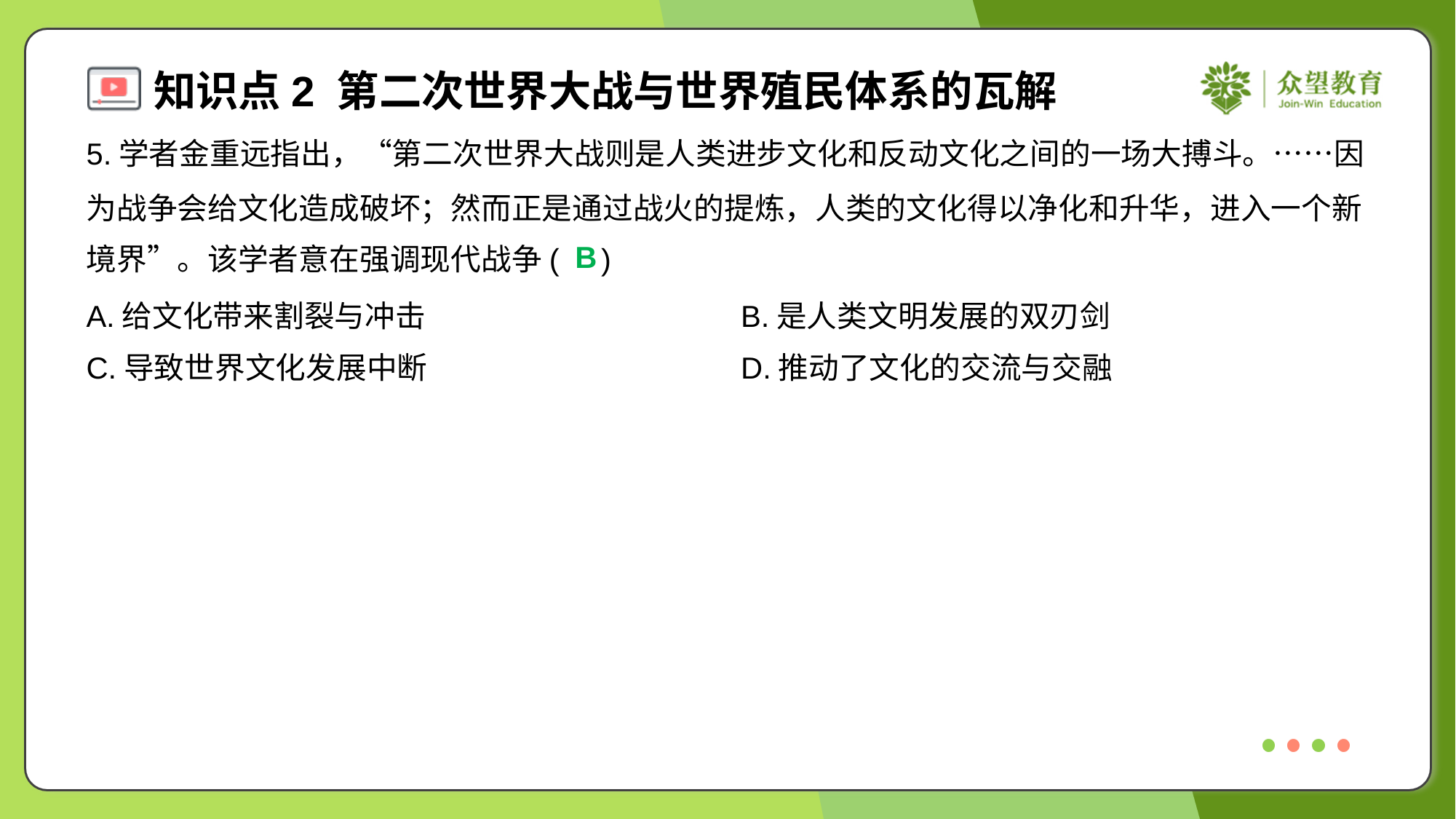

5.学者金重远指出，“第二次世界大战则是人类进步文化和反动文化之间的一场大搏斗。……因
为战争会给文化造成破坏；然而正是通过战火的提炼，人类的文化得以净化和升华，进入一个新
境界”。该学者意在强调现代战争(     )
B
A.给文化带来割裂与冲击	B.是人类文明发展的双刃剑
C.导致世界文化发展中断	D.推动了文化的交流与交融